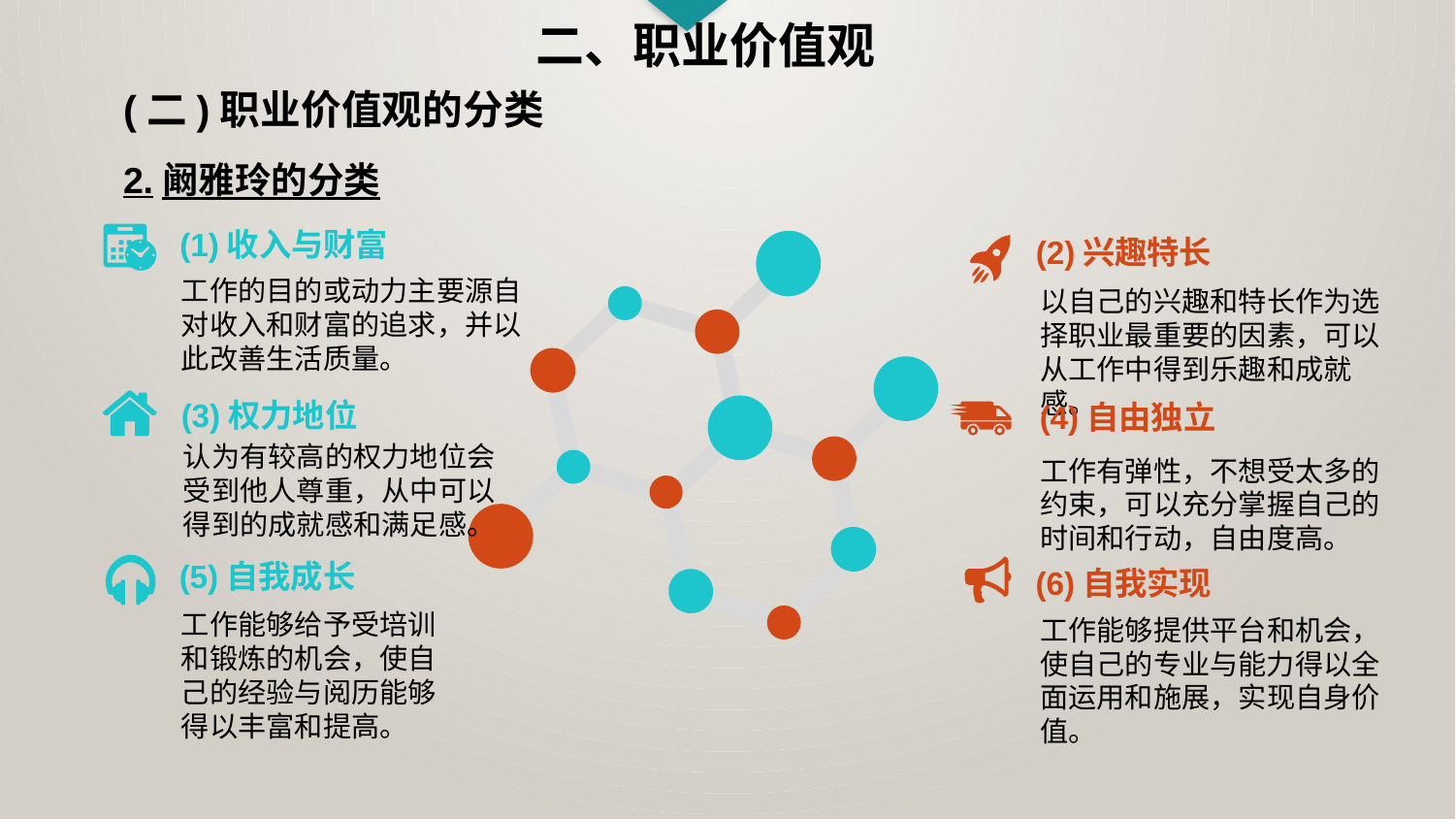

二、职业价值观
(二)职业价值观的分类
2.阚雅玲的分类

(1)收入与财富

(2)兴趣特长
工作的目的或动力主要源自对收入和财富的追求，并以此改善生活质量。
以自己的兴趣和特长作为选择职业最重要的因素，可以从工作中得到乐趣和成就感。
(3)权力地位
(4)自由独立
认为有较高的权力地位会受到他人尊重，从中可以得到的成就感和满足感。
工作有弹性，不想受太多的约束，可以充分掌握自己的时间和行动，自由度高。
(5)自我成长
(6)自我实现
工作能够给予受培训和锻炼的机会，使自己的经验与阅历能够得以丰富和提高。
工作能够提供平台和机会，使自己的专业与能力得以全面运用和施展，实现自身价值。